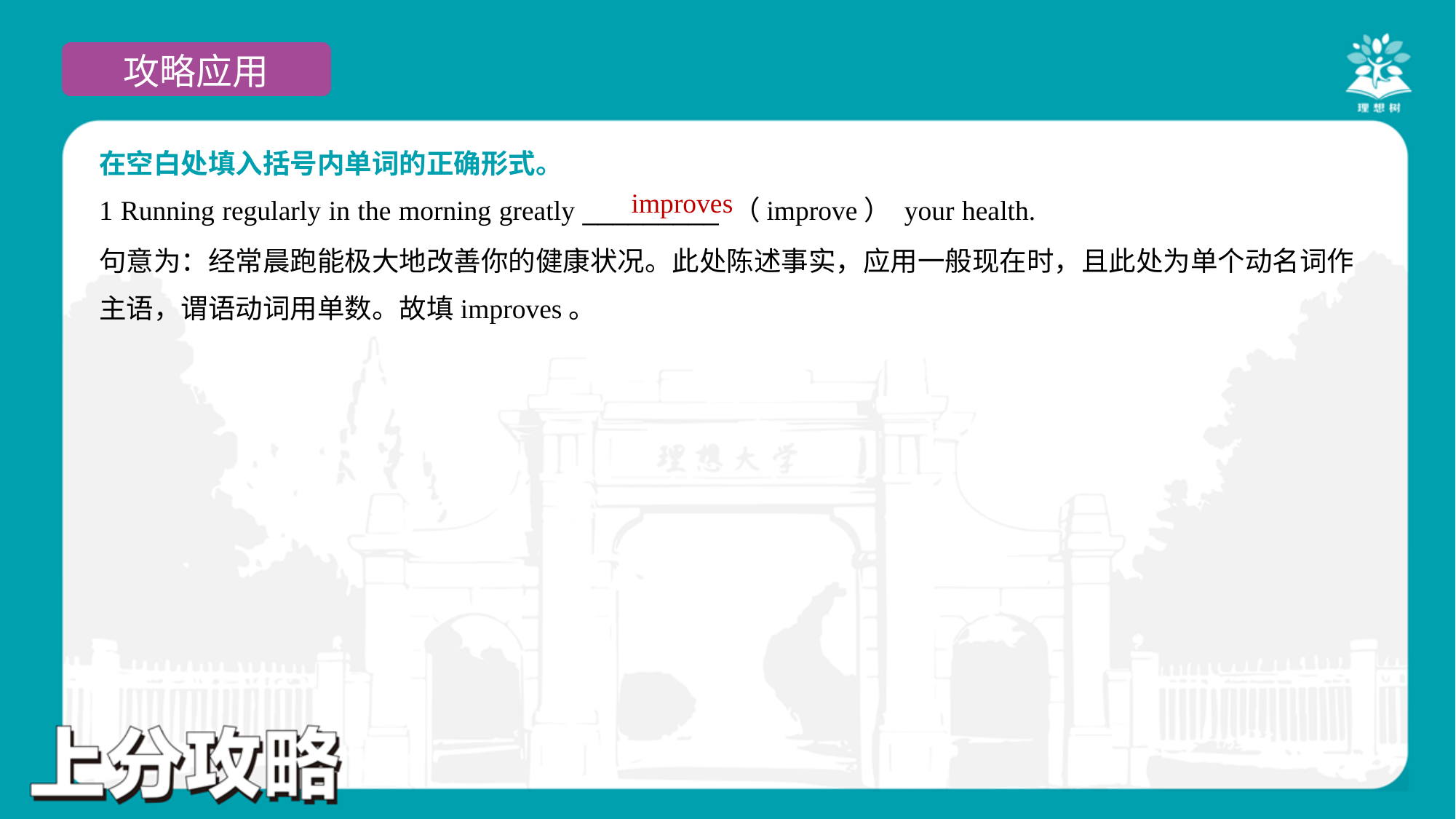

在空白处填入括号内单词的正确形式。
1 Running regularly in the morning greatly _________ （improve） your health.
improves
句意为：经常晨跑能极大地改善你的健康状况。此处陈述事实，应用一般现在时，且此处为单个动名词作
主语，谓语动词用单数。故填improves。